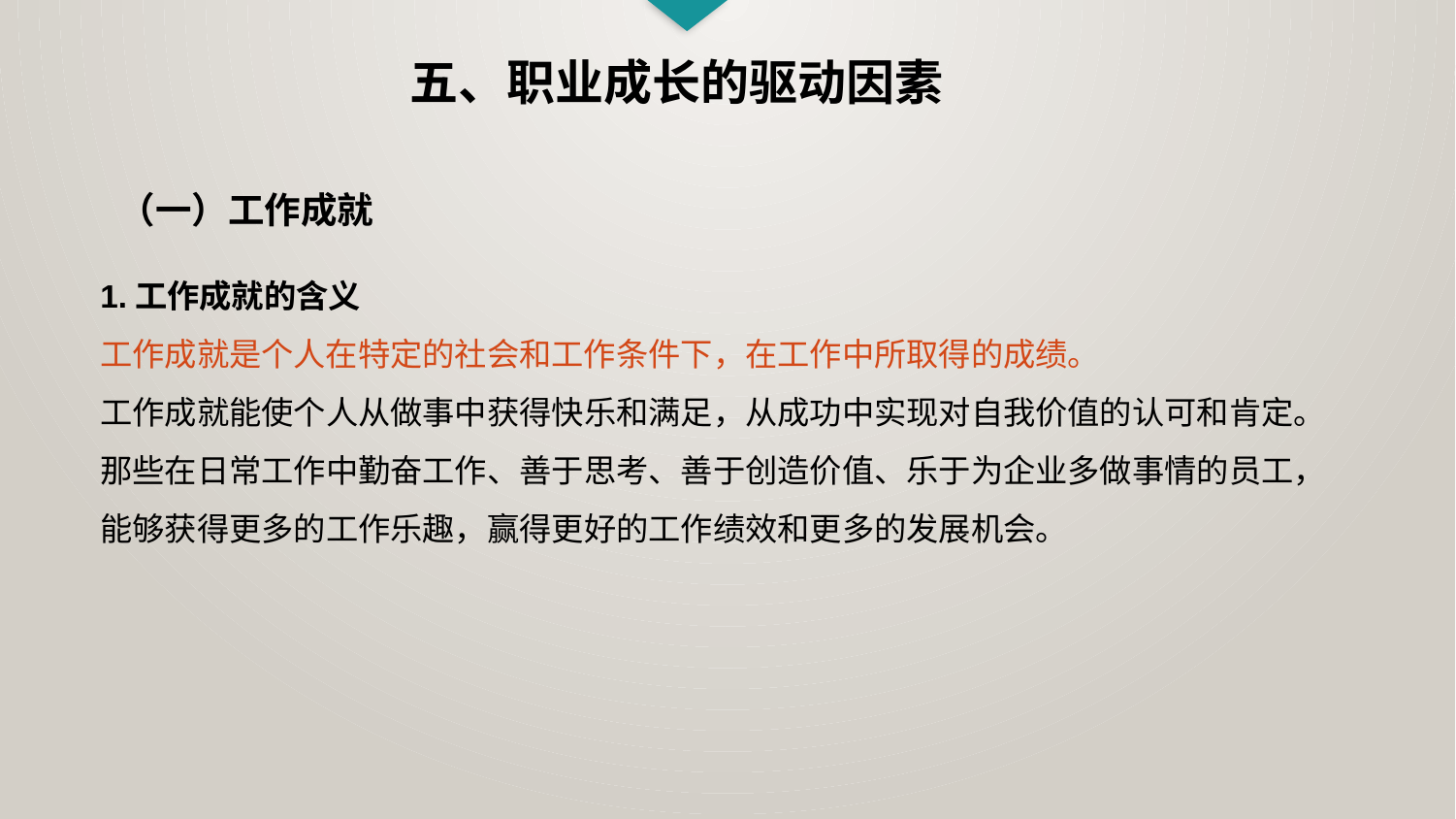

五、职业成长的驱动因素
（一）工作成就
1.工作成就的含义
工作成就是个人在特定的社会和工作条件下，在工作中所取得的成绩。
工作成就能使个人从做事中获得快乐和满足，从成功中实现对自我价值的认可和肯定。那些在日常工作中勤奋工作、善于思考、善于创造价值、乐于为企业多做事情的员工，能够获得更多的工作乐趣，赢得更好的工作绩效和更多的发展机会。
56